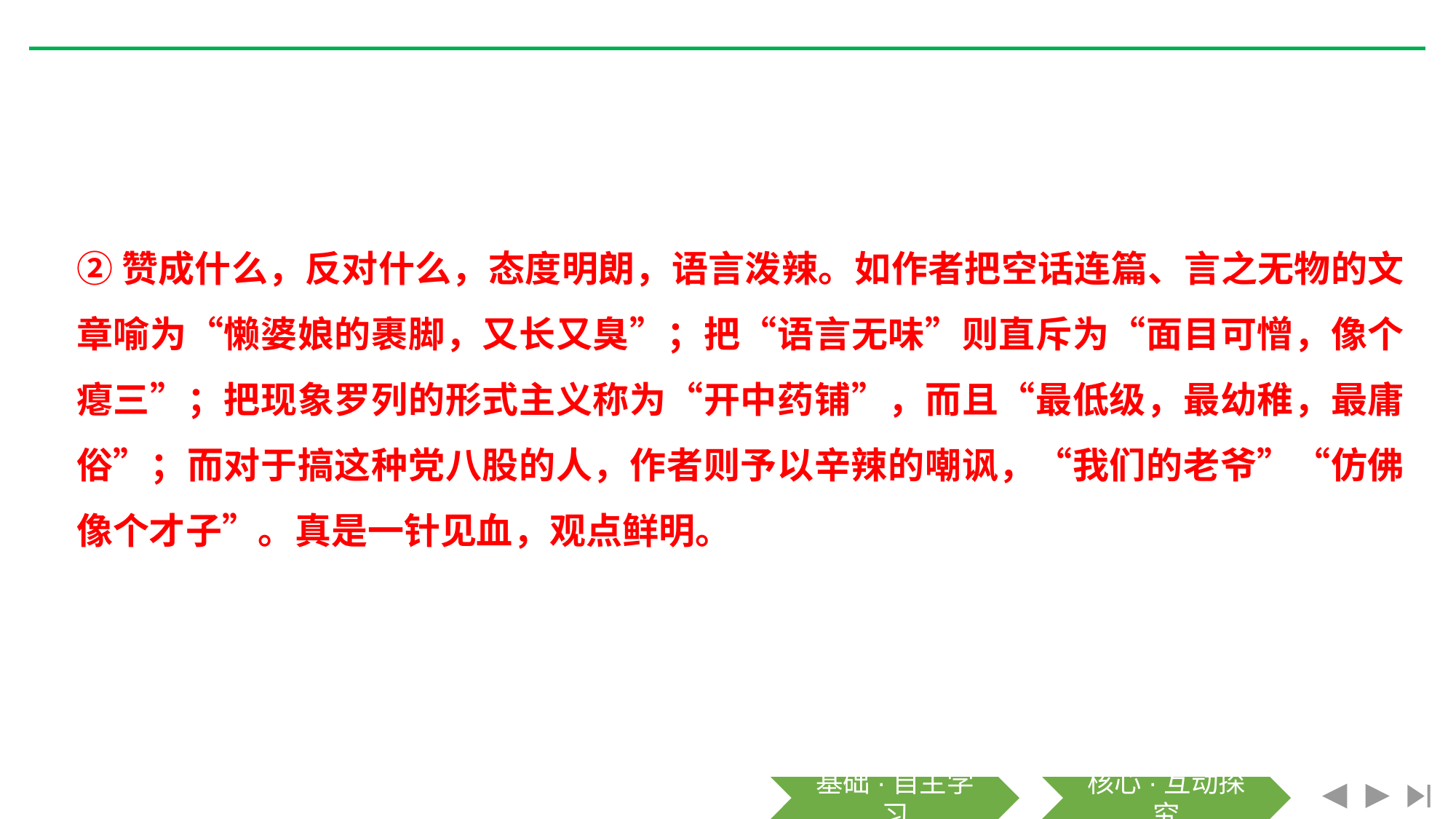

②赞成什么，反对什么，态度明朗，语言泼辣。如作者把空话连篇、言之无物的文章喻为“懒婆娘的裹脚，又长又臭”；把“语言无味”则直斥为“面目可憎，像个瘪三”；把现象罗列的形式主义称为“开中药铺”，而且“最低级，最幼稚，最庸俗”；而对于搞这种党八股的人，作者则予以辛辣的嘲讽，“我们的老爷”“仿佛像个才子”。真是一针见血，观点鲜明。